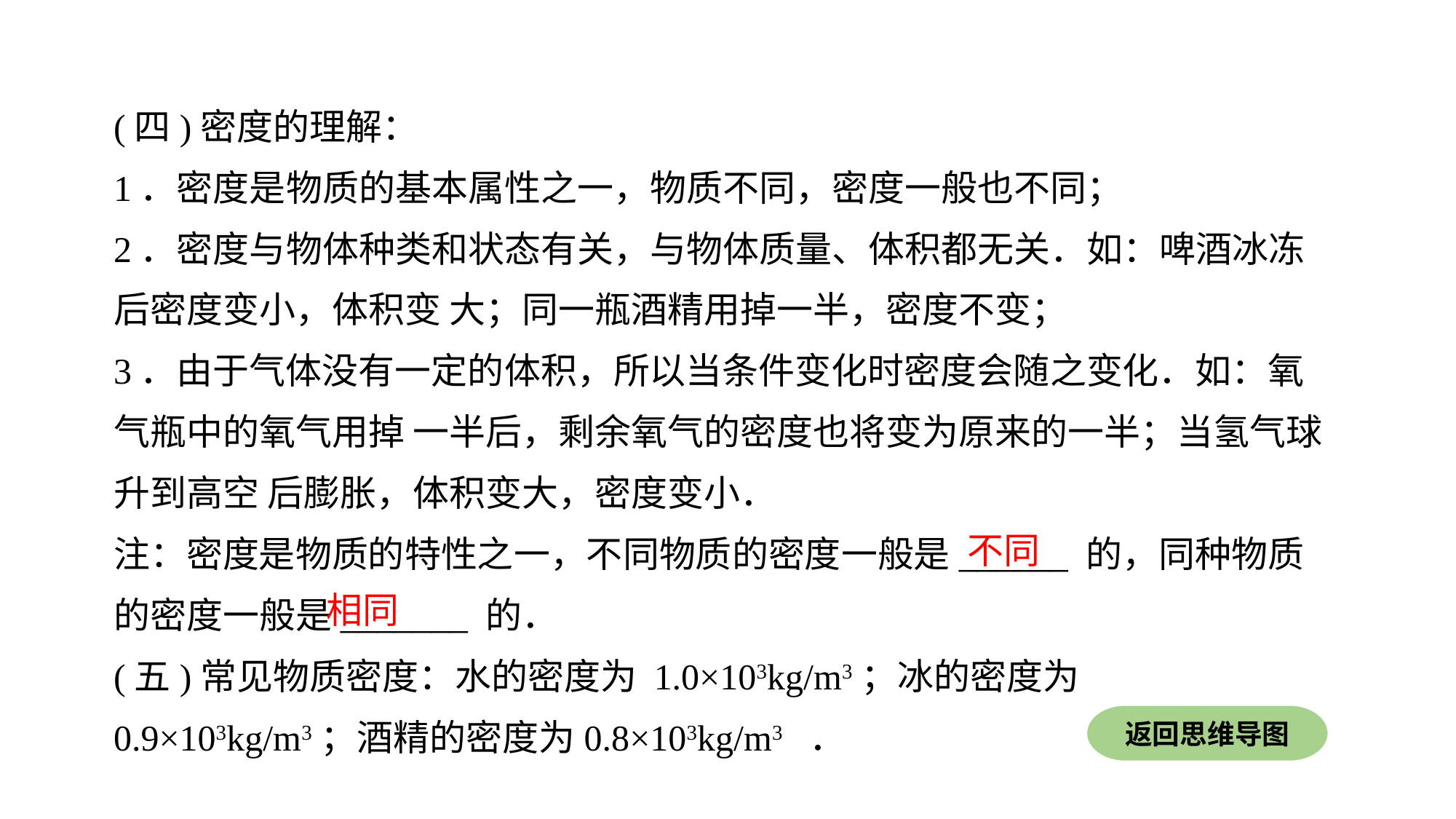

(四)密度的理解：
1．密度是物质的基本属性之一，物质不同，密度一般也不同；
2．密度与物体种类和状态有关，与物体质量、体积都无关．如：啤酒冰冻后密度变小，体积变 大；同一瓶酒精用掉一半，密度不变；
3．由于气体没有一定的体积，所以当条件变化时密度会随之变化．如：氧气瓶中的氧气用掉 一半后，剩余氧气的密度也将变为原来的一半；当氢气球升到高空 后膨胀，体积变大，密度变小．
注：密度是物质的特性之一，不同物质的密度一般是______ 的，同种物质的密度一般是_______ 的．
(五)常见物质密度：水的密度为 1.0×103kg/m3；冰的密度为 0.9×103kg/m3；酒精的密度为0.8×103kg/m3  ．
不同
相同
返回思维导图